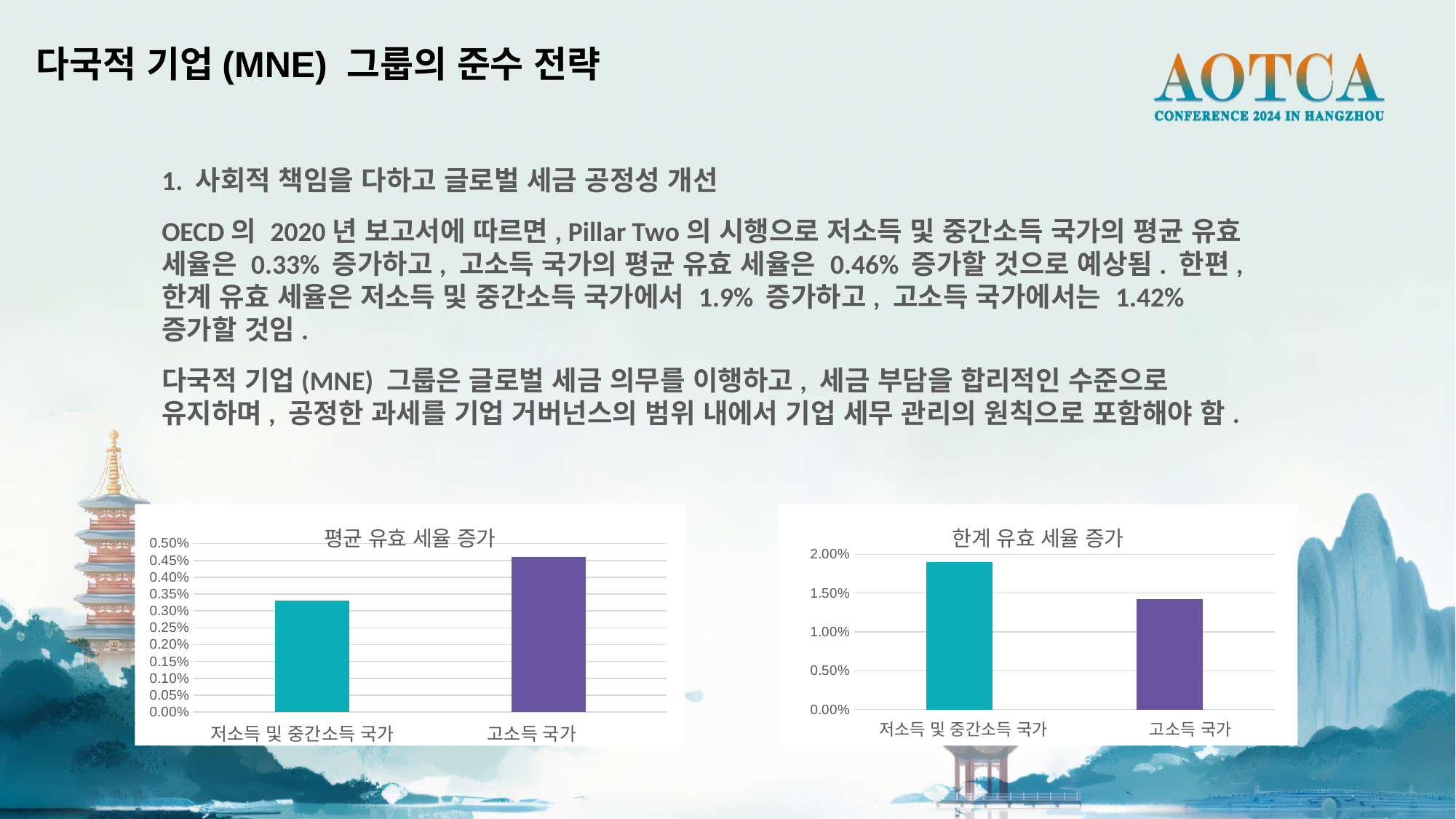

다국적 기업(MNE) 그룹의 준수 전략
1. 사회적 책임을 다하고 글로벌 세금 공정성 개선
OECD의 2020년 보고서에 따르면, Pillar Two의 시행으로 저소득 및 중간소득 국가의 평균 유효 세율은 0.33% 증가하고, 고소득 국가의 평균 유효 세율은 0.46% 증가할 것으로 예상됨. 한편, 한계 유효 세율은 저소득 및 중간소득 국가에서 1.9% 증가하고, 고소득 국가에서는 1.42% 증가할 것임.
다국적 기업(MNE) 그룹은 글로벌 세금 의무를 이행하고, 세금 부담을 합리적인 수준으로 유지하며, 공정한 과세를 기업 거버넌스의 범위 내에서 기업 세무 관리의 원칙으로 포함해야 함.

### Chart: 평균 유효 세율 증가

| Category |  |
|---|---|
| 中低收入国家 | 0.0033 |
| 高收入国家 | 0.0046 |

### Chart: 한계 유효 세율 증가

| Category |  |
|---|---|
| 中低收入国家 | 0.019 |
| 高收入国家 | 0.0142 |
        저소득 및 중간소득 국가	                    고소득 국가